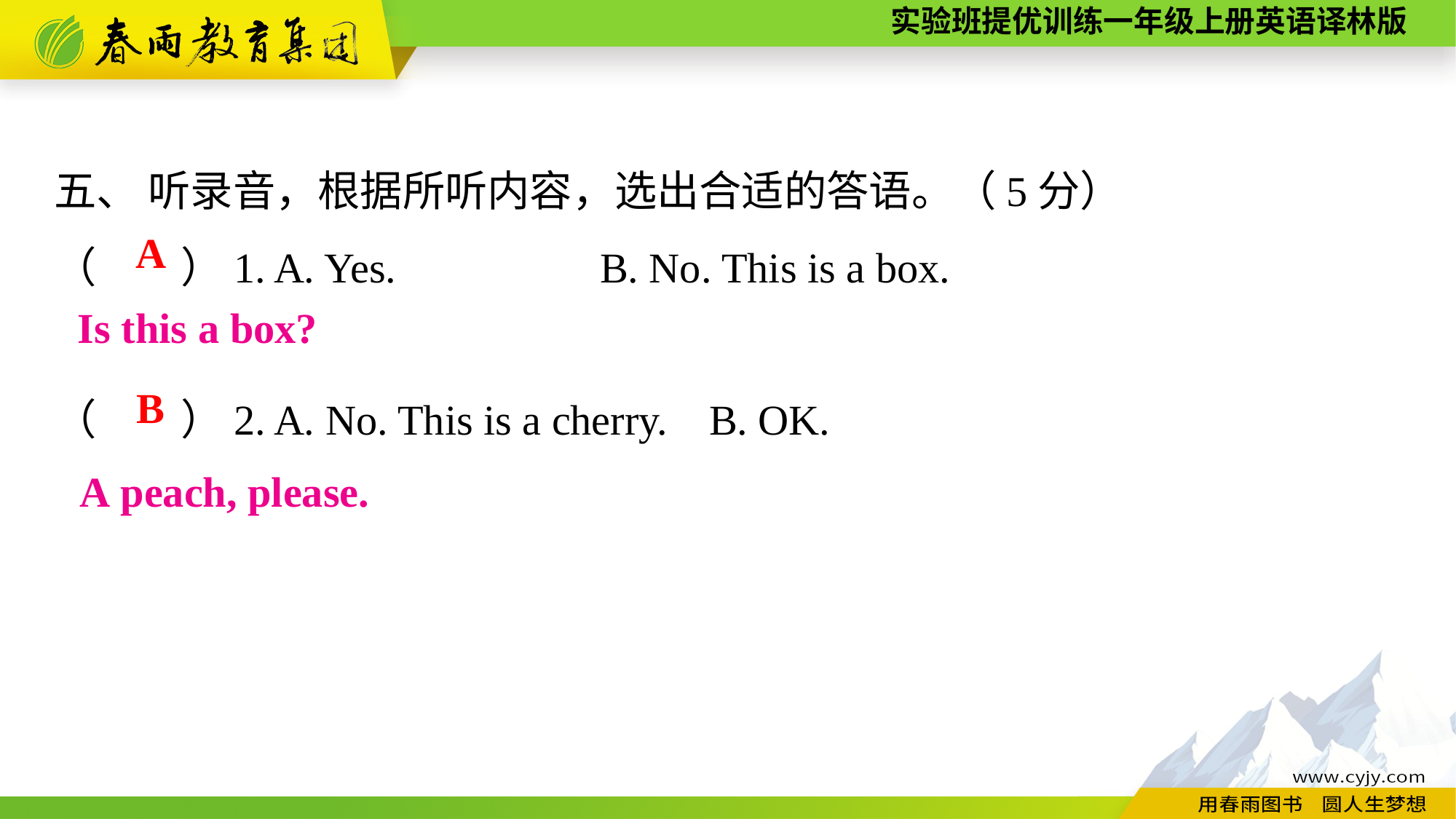

五、 听录音，根据所听内容，选出合适的答语。（5分）
（　　）1. A. Yes.		B. No. This is a box.

（　　）2. A. No. This is a cherry.	B. OK.
A
Is this a box?
B
A peach, please.